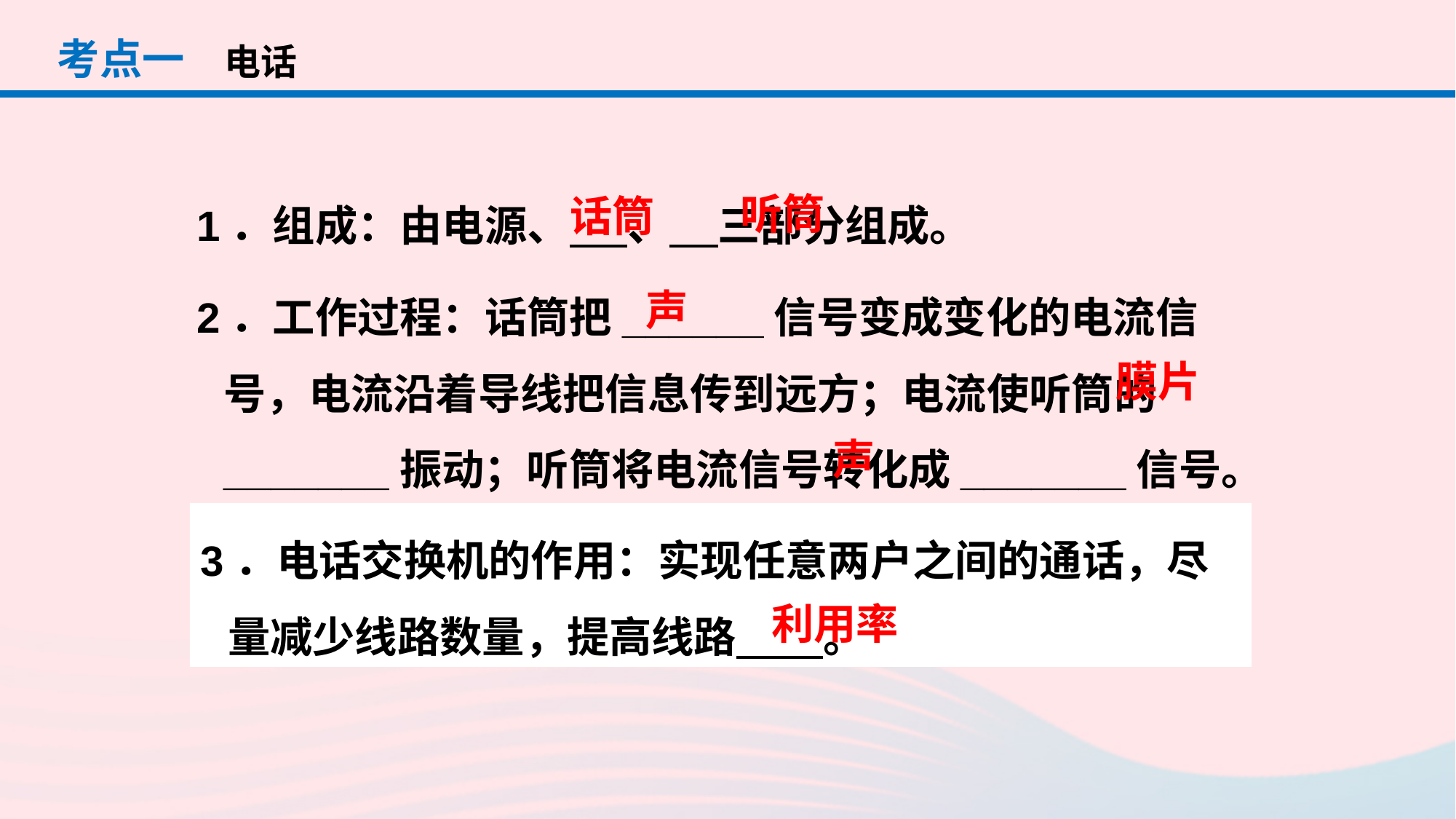

考点一
电话
1．组成：由电源、      、     三部分组成。
2．工作过程：话筒把______信号变成变化的电流信号，电流沿着导线把信息传到远方；电流使听筒的_______振动；听筒将电流信号转化成_______信号。
听筒
话筒
声
膜片
声
3．电话交换机的作用：实现任意两户之间的通话，尽量减少线路数量，提高线路         。
利用率